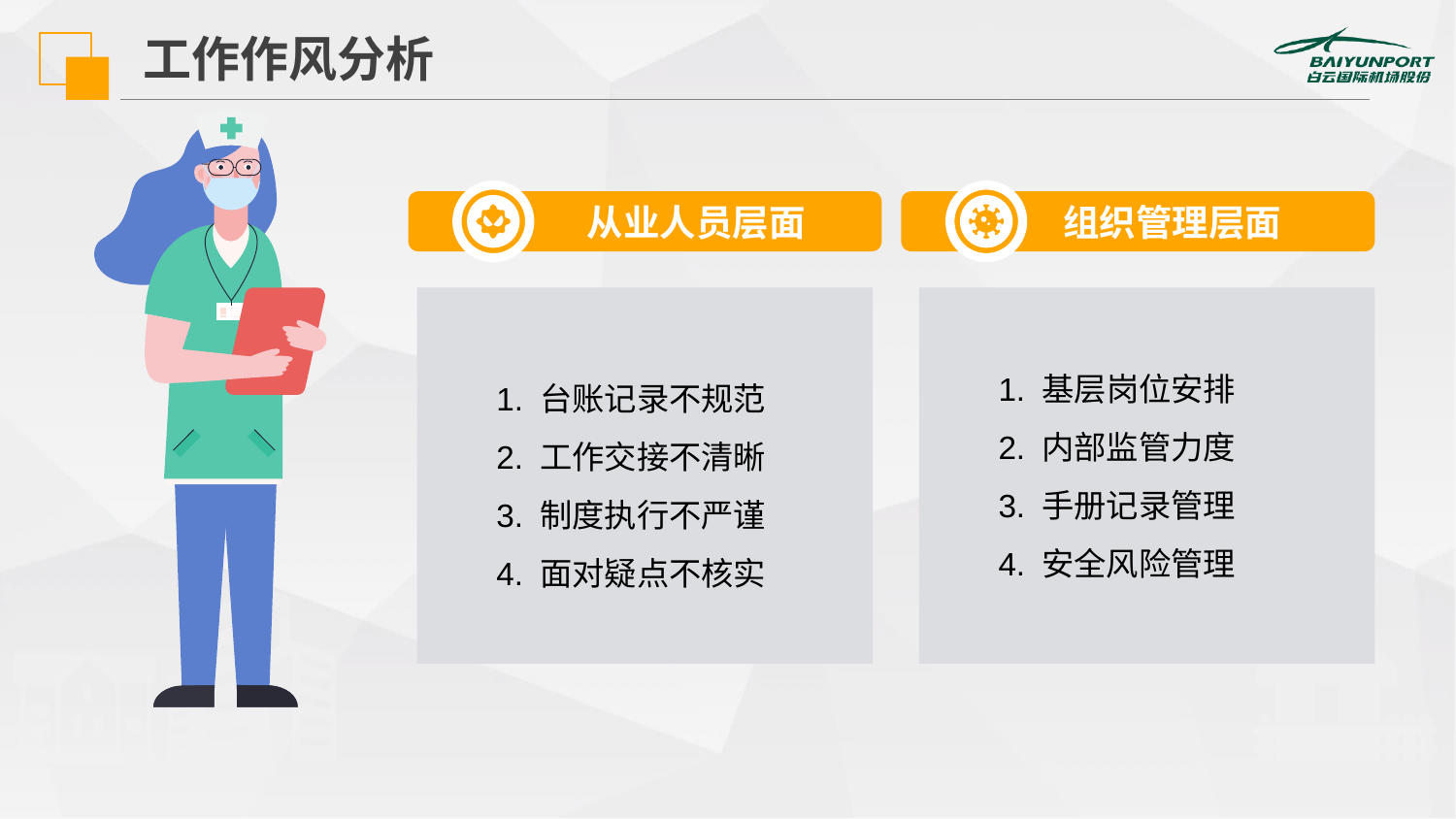

工作作风分析

 从业人员层面
1. 台账记录不规范
2. 工作交接不清晰
3. 制度执行不严谨
4. 面对疑点不核实

组织管理层面

1. 基层岗位安排
2. 内部监管力度
3. 手册记录管理
4. 安全风险管理